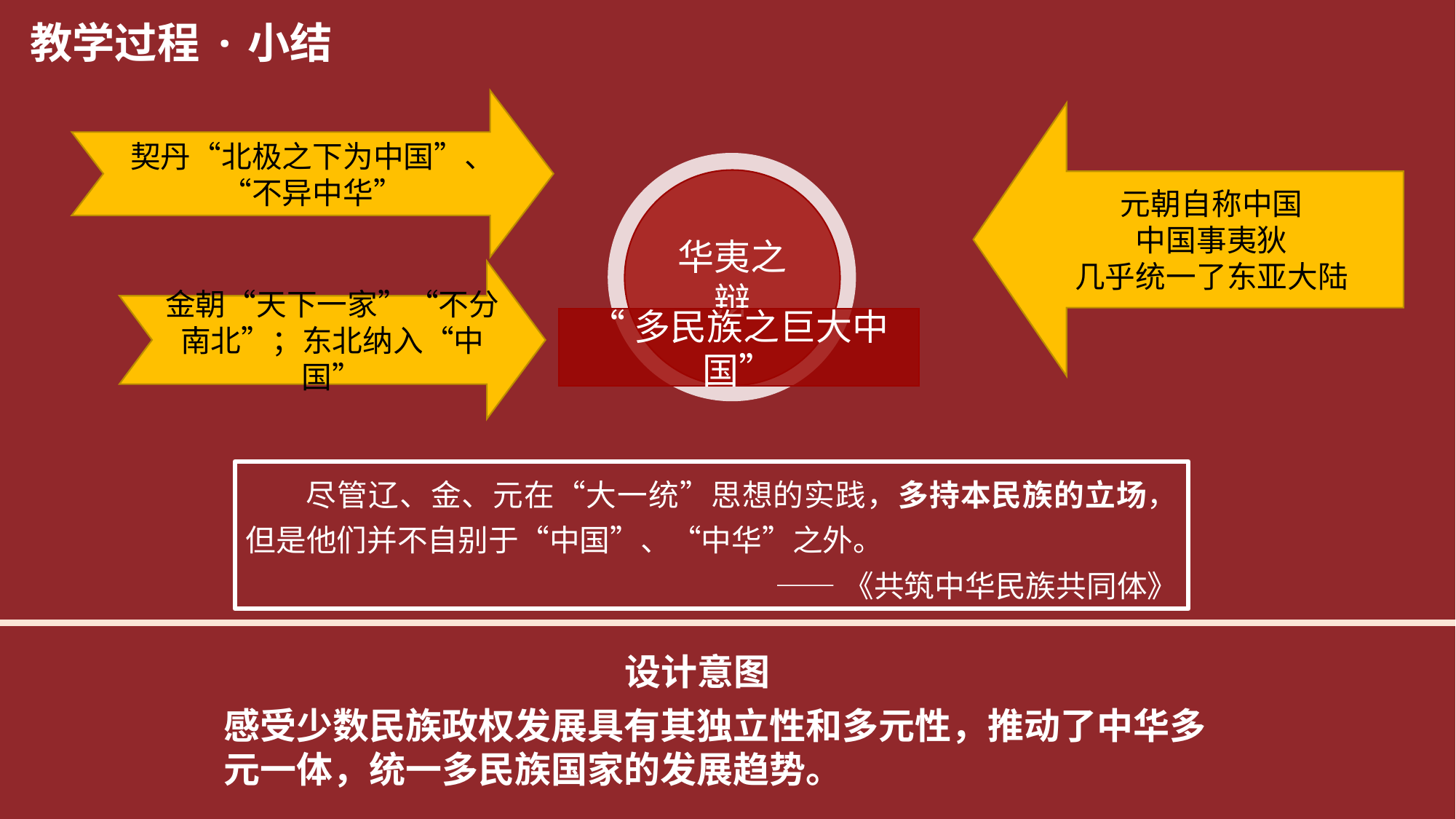

教学过程
·小结
契丹“北极之下为中国”、“不异中华”
元朝自称中国
中国事夷狄
几乎统一了东亚大陆

华夷之辩
金朝“天下一家”“不分南北”；东北纳入“中国”
“多民族之巨大中国”
       尽管辽、金、元在“大一统”思想的实践，多持本民族的立场，但是他们并不自别于“中国”、“中华”之外。
——《共筑中华民族共同体》
设计意图
感受少数民族政权发展具有其独立性和多元性，推动了中华多元一体，统一多民族国家的发展趋势。